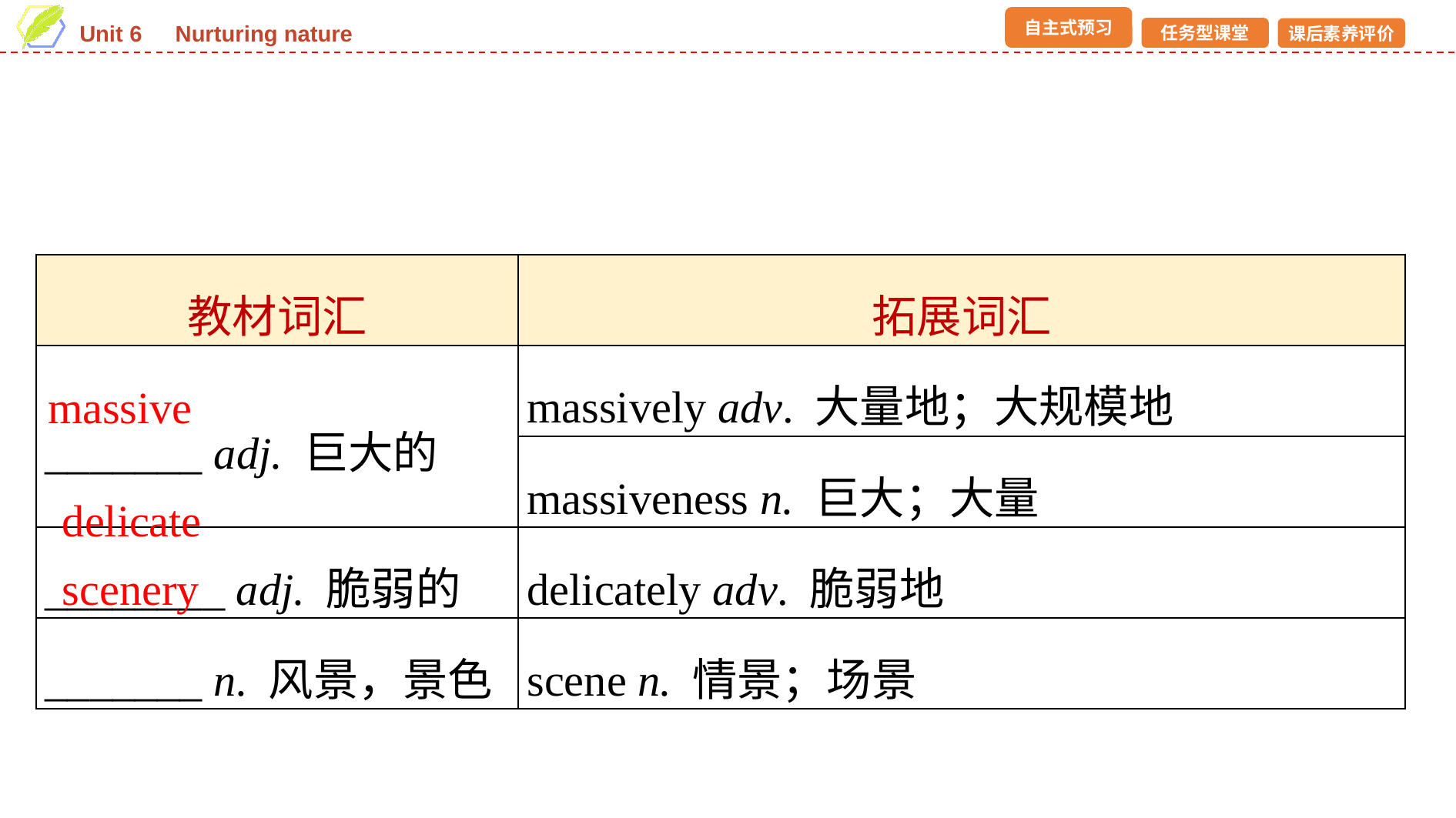

| 教材词汇 | 拓展词汇 |
| --- | --- |
| \_\_\_\_\_\_\_ adj. 巨大的 | massively adv. 大量地；大规模地 |
|  | massiveness n. 巨大；大量 |
| \_\_\_\_\_\_\_\_ adj. 脆弱的 | delicately adv. 脆弱地 |
| \_\_\_\_\_\_\_ n. 风景，景色 | scene n. 情景；场景 |
massive
delicate
scenery